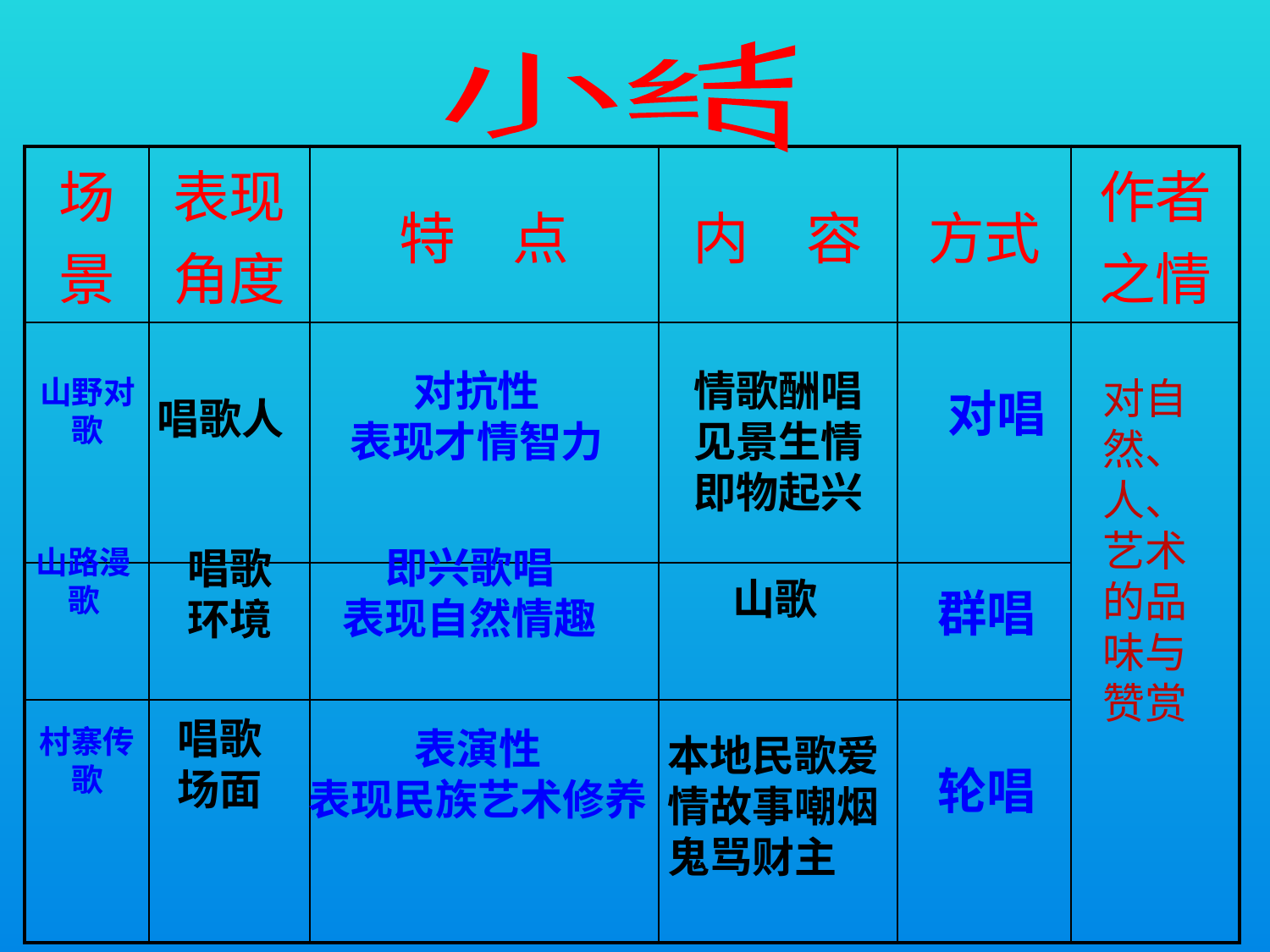

小结
| 场景 | 表现角度 | 特　点 | 内　容 | 方式 | 作者之情 |
| --- | --- | --- | --- | --- | --- |
|  |  |  |  |  |  |
|  |  |  |  |  |  |
|  |  |  |  |  |  |

对抗性
表现才情智力
情歌酬唱见景生情即物起兴
山野对歌
对自然、
人、
艺术
的品
味与
赞赏
对唱
唱歌人
即兴歌唱
表现自然情趣
山路漫歌

唱歌
环境
山歌
群唱

唱歌
场面
村寨传歌
表演性
表现民族艺术修养
本地民歌爱情故事嘲烟鬼骂财主
轮唱